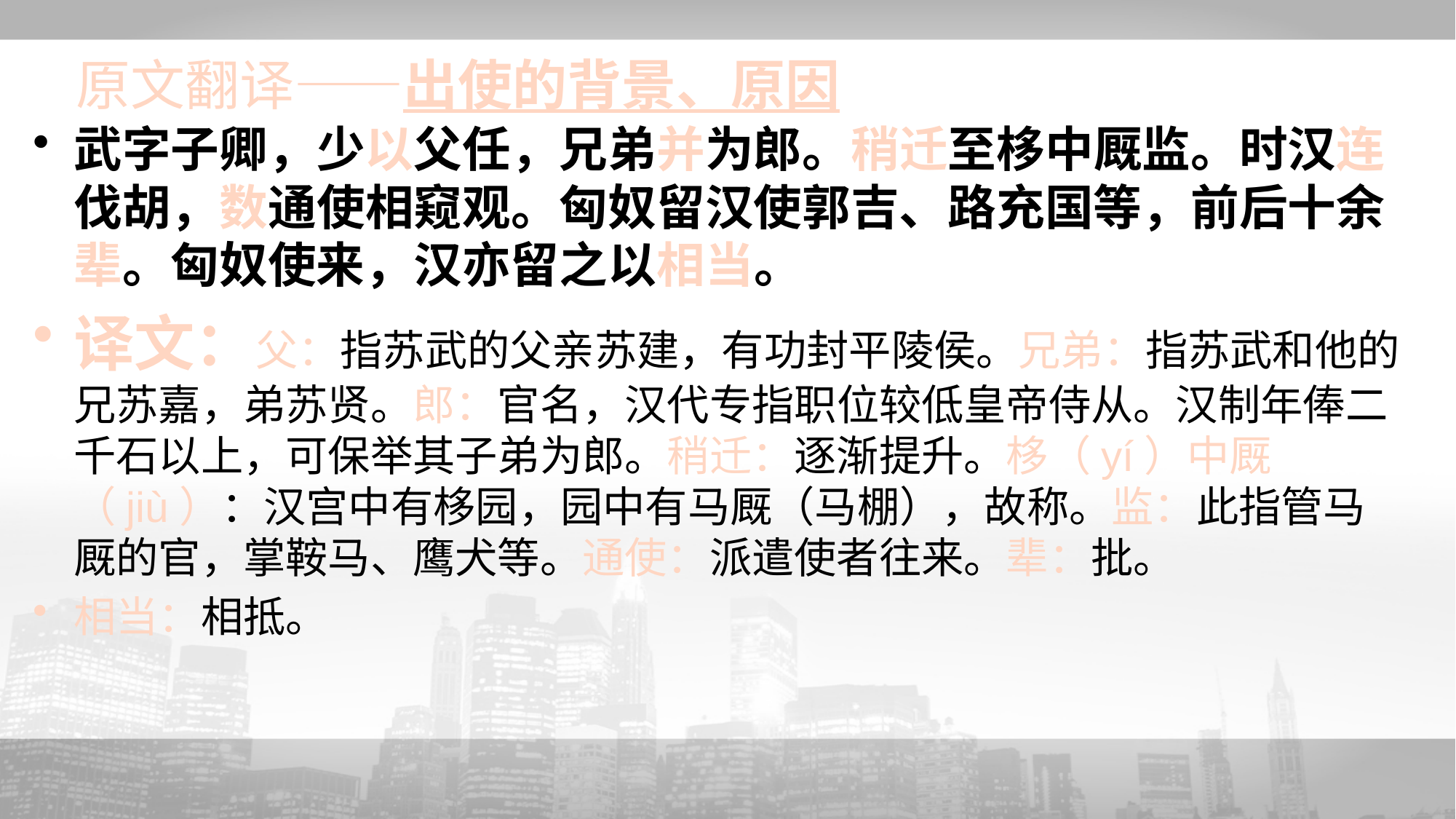

# 原文翻译——出使的背景、原因
武字子卿，少以父任，兄弟并为郎。稍迁至栘中厩监。时汉连伐胡，数通使相窥观。匈奴留汉使郭吉、路充国等，前后十余辈。匈奴使来，汉亦留之以相当。
译文：父：指苏武的父亲苏建，有功封平陵侯。兄弟：指苏武和他的兄苏嘉，弟苏贤。郎：官名，汉代专指职位较低皇帝侍从。汉制年俸二千石以上，可保举其子弟为郎。稍迁：逐渐提升。栘（yí）中厩（jiù）：汉宫中有栘园，园中有马厩（马棚），故称。监：此指管马厩的官，掌鞍马、鹰犬等。通使：派遣使者往来。辈：批。
相当：相抵。